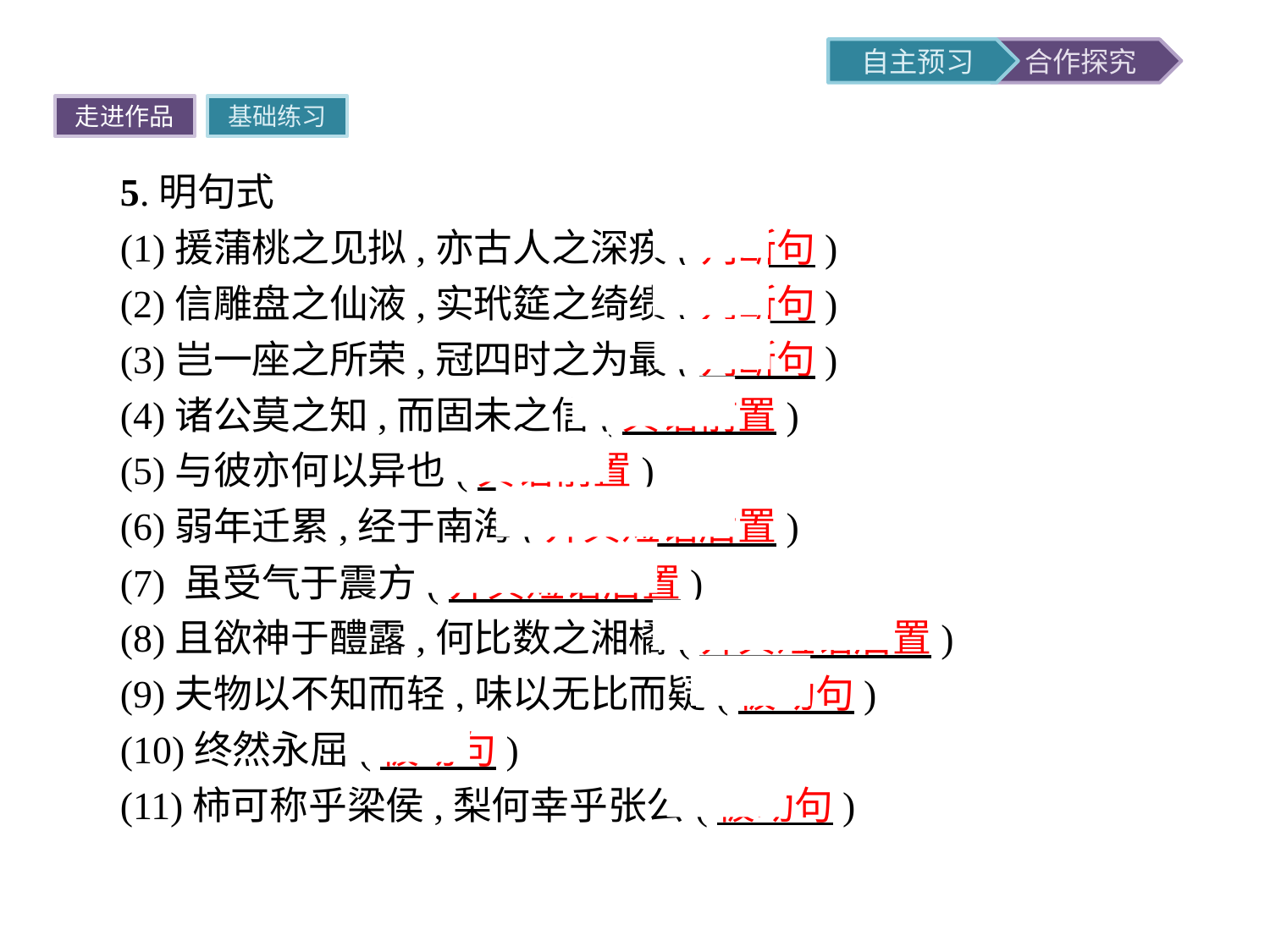

走进作品
基础练习
5.明句式
(1)援蒲桃之见拟,亦古人之深疾(判断句)
(2)信雕盘之仙液,实玳筵之绮缋(判断句)
(3)岂一座之所荣,冠四时之为最(判断句)
(4)诸公莫之知,而固未之信(宾语前置)
(5)与彼亦何以异也(宾语前置)
(6)弱年迁累,经于南海(介宾短语后置)
(7) 虽受气于震方(介宾短语后置)
(8)且欲神于醴露,何比数之湘橘(介宾短语后置)
(9)夫物以不知而轻,味以无比而疑(被动句)
(10)终然永屈(被动句)
(11)柿可称乎梁侯,梨何幸乎张公(被动句)